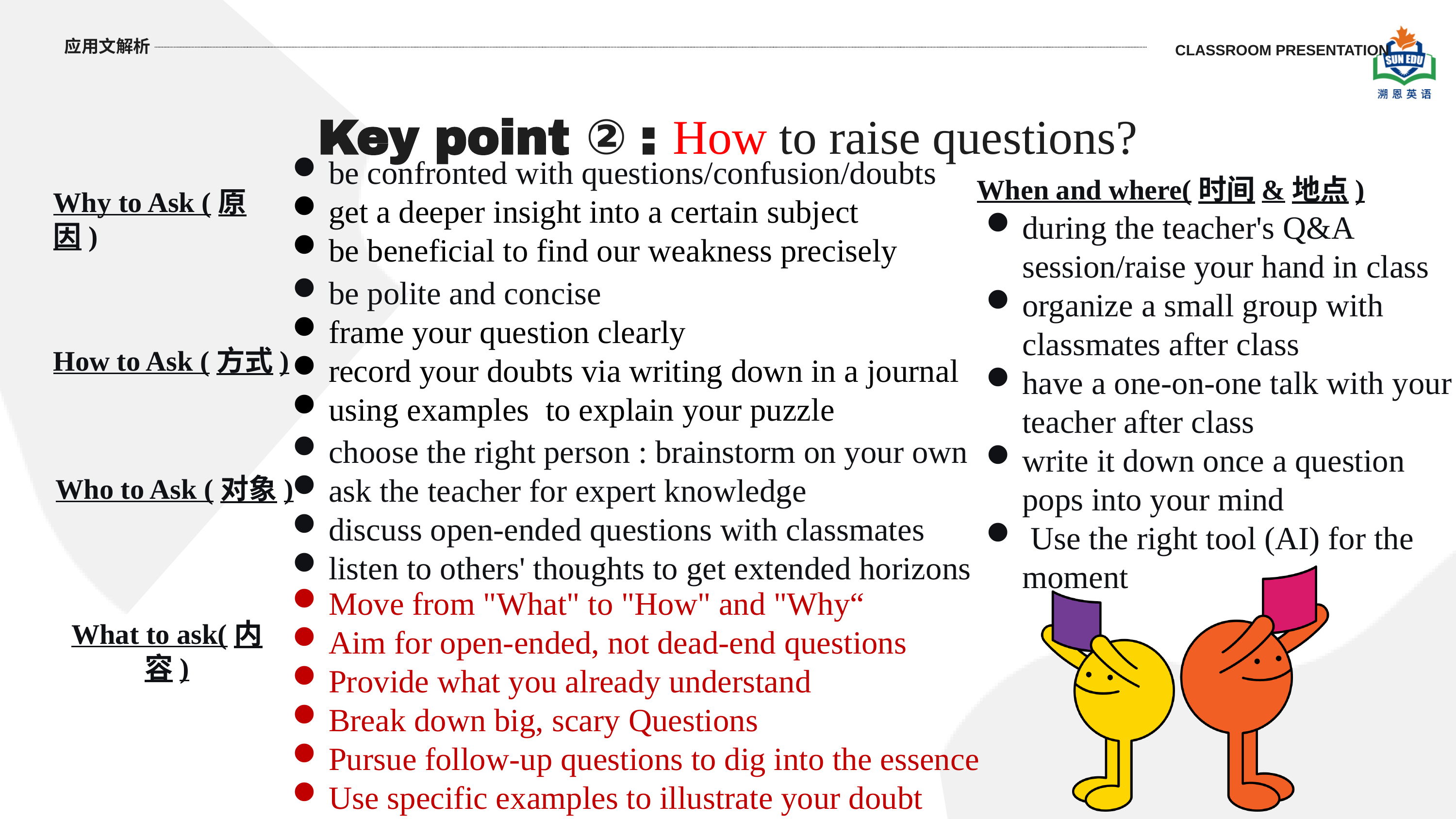

Key point ② : How to raise questions?
应用文解析
CLASSROOM PRESENTATION

be confronted with questions/confusion/doubts
get a deeper insight into a certain subject
be beneficial to find our weakness precisely
When and where(时间&地点)
Why to Ask (原因)
during the teacher's Q&A session/raise your hand in class
organize a small group with classmates after class
have a one-on-one talk with your teacher after class
write it down once a question pops into your mind
 Use the right tool (AI) for the moment
be polite and concise
frame your question clearly
record your doubts via writing down in a journal
using examples  to explain your puzzle
How to Ask (方式)
choose the right person : brainstorm on your own
ask the teacher for expert knowledge
discuss open-ended questions with classmates
listen to others' thoughts to get extended horizons
Who to Ask (对象)

Move from "What" to "How" and "Why“
Aim for open-ended, not dead-end questions
Provide what you already understand
Break down big, scary Questions
Pursue follow-up questions to dig into the essence
Use specific examples to illustrate your doubt
What to ask(内容)